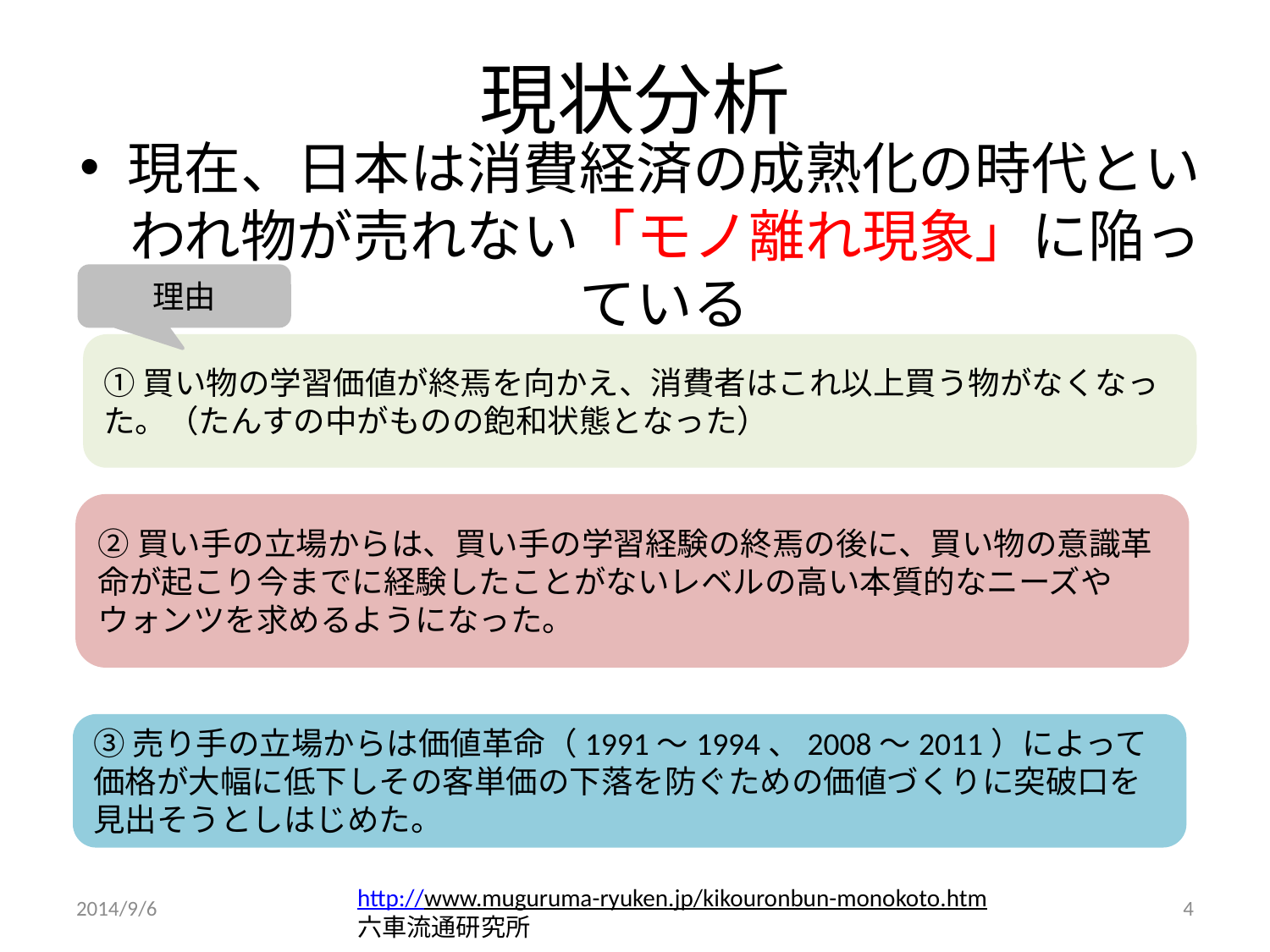

# 現状分析
現在、日本は消費経済の成熟化の時代といわれ物が売れない「モノ離れ現象」に陥っている

理由
①買い物の学習価値が終焉を向かえ、消費者はこれ以上買う物がなくなった。（たんすの中がものの飽和状態となった）
②買い手の立場からは、買い手の学習経験の終焉の後に、買い物の意識革命が起こり今までに経験したことがないレベルの高い本質的なニーズやウォンツを求めるようになった。
③売り手の立場からは価値革命（1991～1994、2008～2011）によって価格が大幅に低下しその客単価の下落を防ぐための価値づくりに突破口を見出そうとしはじめた。
http://www.muguruma-ryuken.jp/kikouronbun-monokoto.htm
六車流通研究所
2014/9/6
4